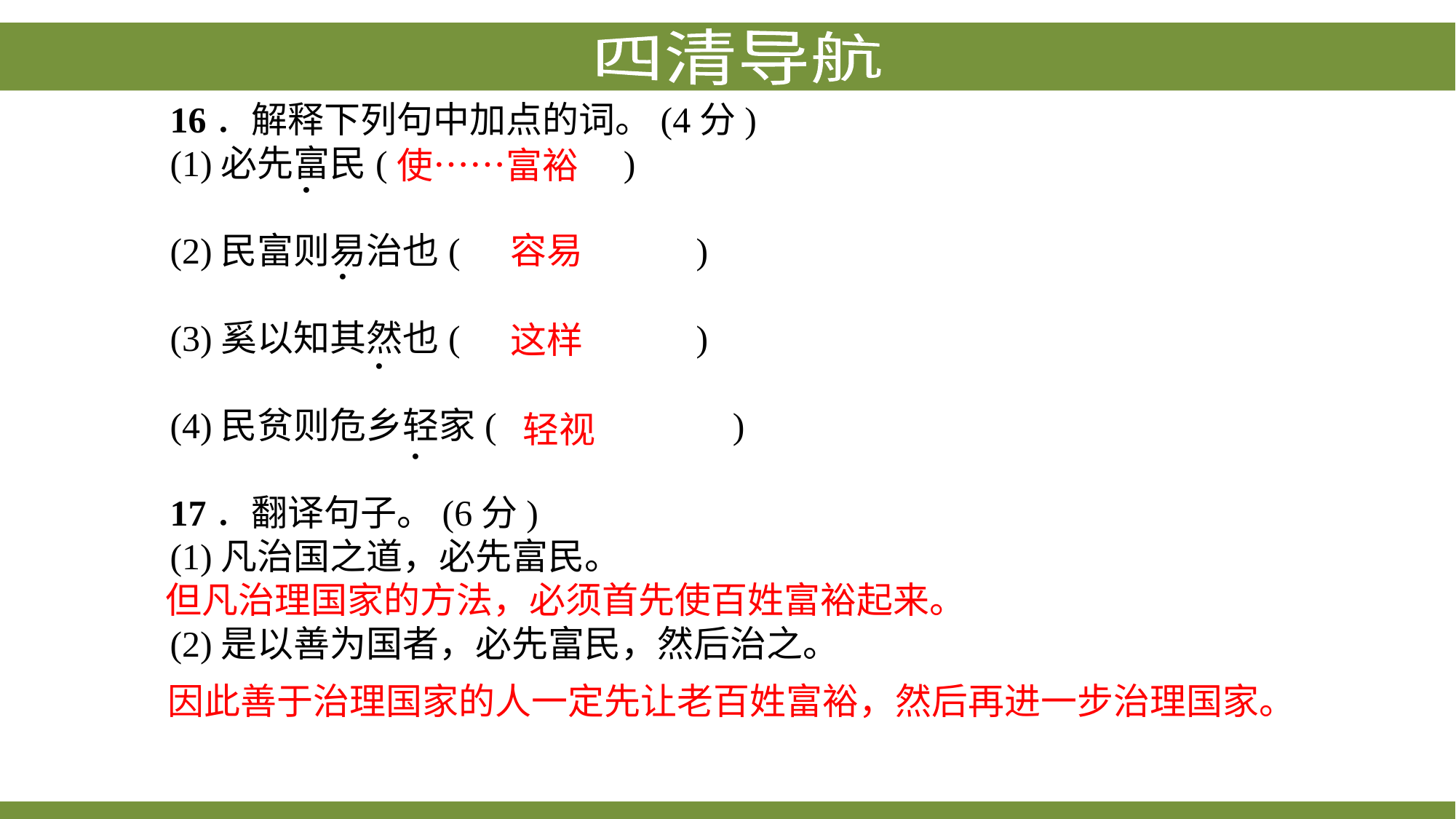

16．解释下列句中加点的词。(4分)
(1)必先富民(　　　　　　)

(2)民富则易治也(　　　　　　)

(3)奚以知其然也(　　　　　　)

(4)民贫则危乡轻家(　　　　　　)

17．翻译句子。(6分)
(1)凡治国之道，必先富民。

(2)是以善为国者，必先富民，然后治之。
使……富裕
．
容易
．
这样
．
轻视
．
但凡治理国家的方法，必须首先使百姓富裕起来。
因此善于治理国家的人一定先让老百姓富裕，然后再进一步治理国家。